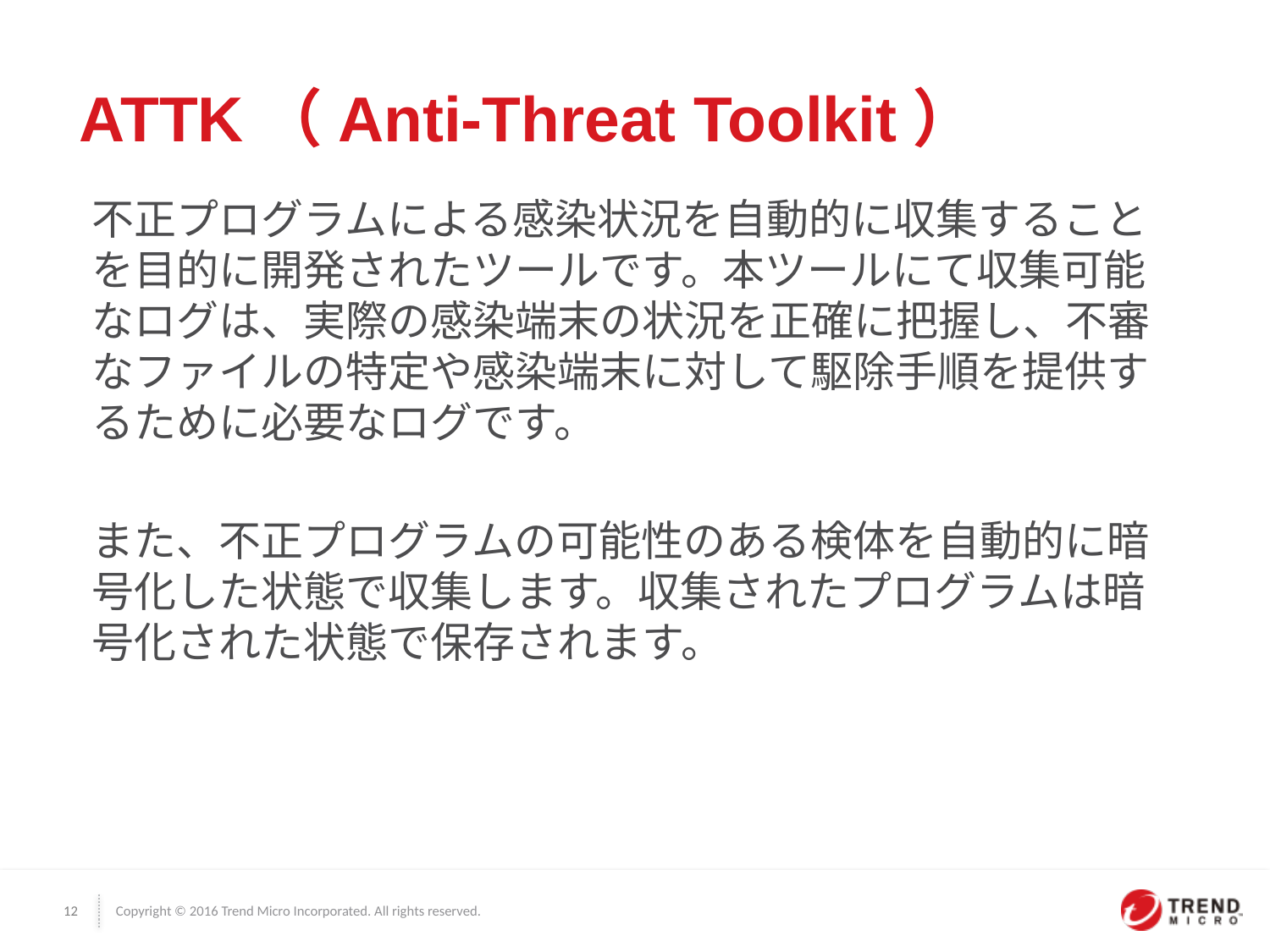

# ATTK（Anti-Threat Toolkit）
不正プログラムによる感染状況を自動的に収集することを目的に開発されたツールです。本ツールにて収集可能なログは、実際の感染端末の状況を正確に把握し、不審なファイルの特定や感染端末に対して駆除手順を提供するために必要なログです。

また、不正プログラムの可能性のある検体を自動的に暗号化した状態で収集します。収集されたプログラムは暗号化された状態で保存されます。